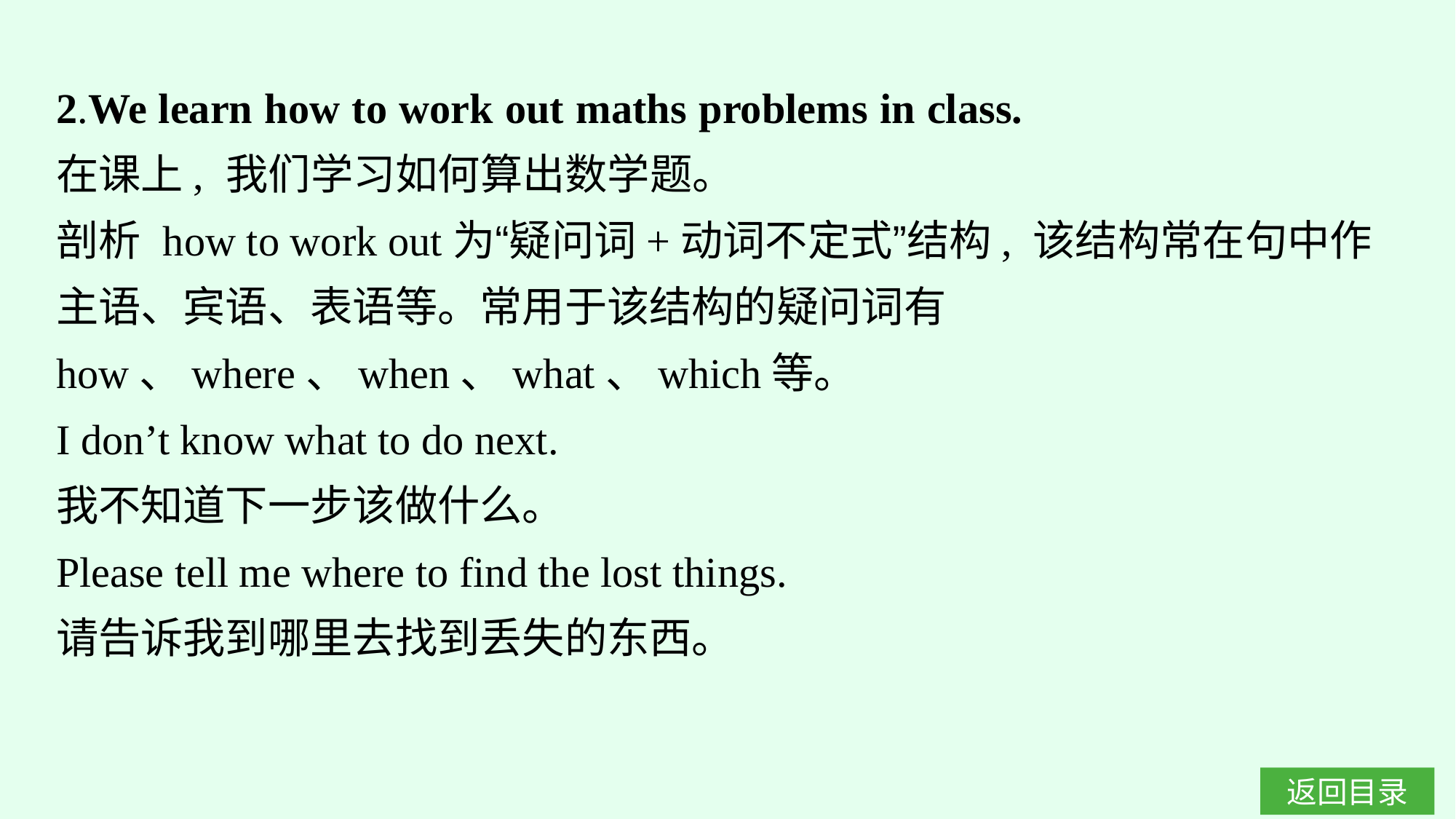

2.We learn how to work out maths problems in class.
在课上, 我们学习如何算出数学题。
剖析 how to work out为“疑问词+动词不定式”结构, 该结构常在句中作主语、宾语、表语等。常用于该结构的疑问词有how、where、when、what、which等。
I don’t know what to do next.
我不知道下一步该做什么。
Please tell me where to find the lost things.
请告诉我到哪里去找到丢失的东西。